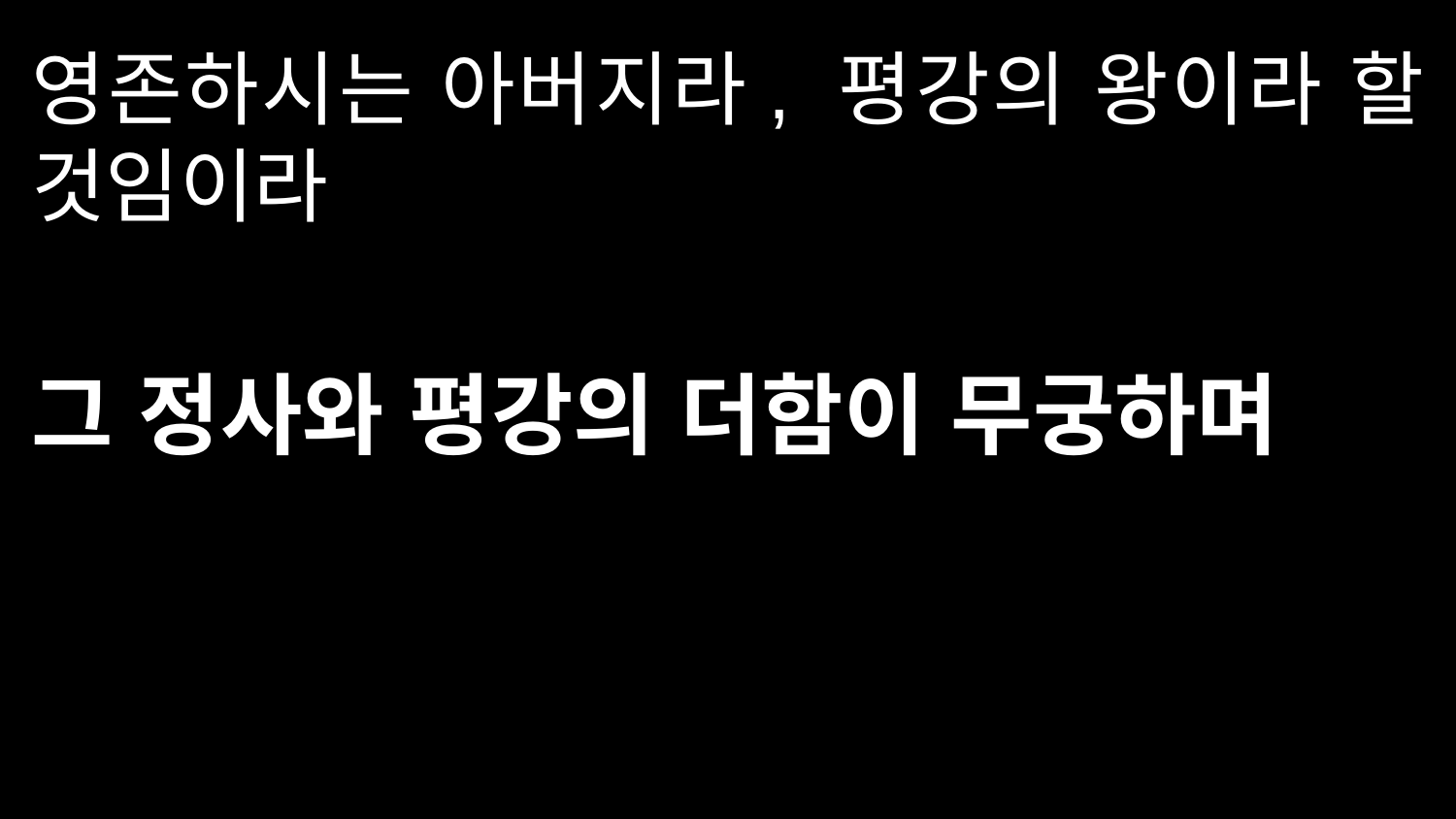

영존하시는 아버지라, 평강의 왕이라 할 것임이라
그 정사와 평강의 더함이 무궁하며